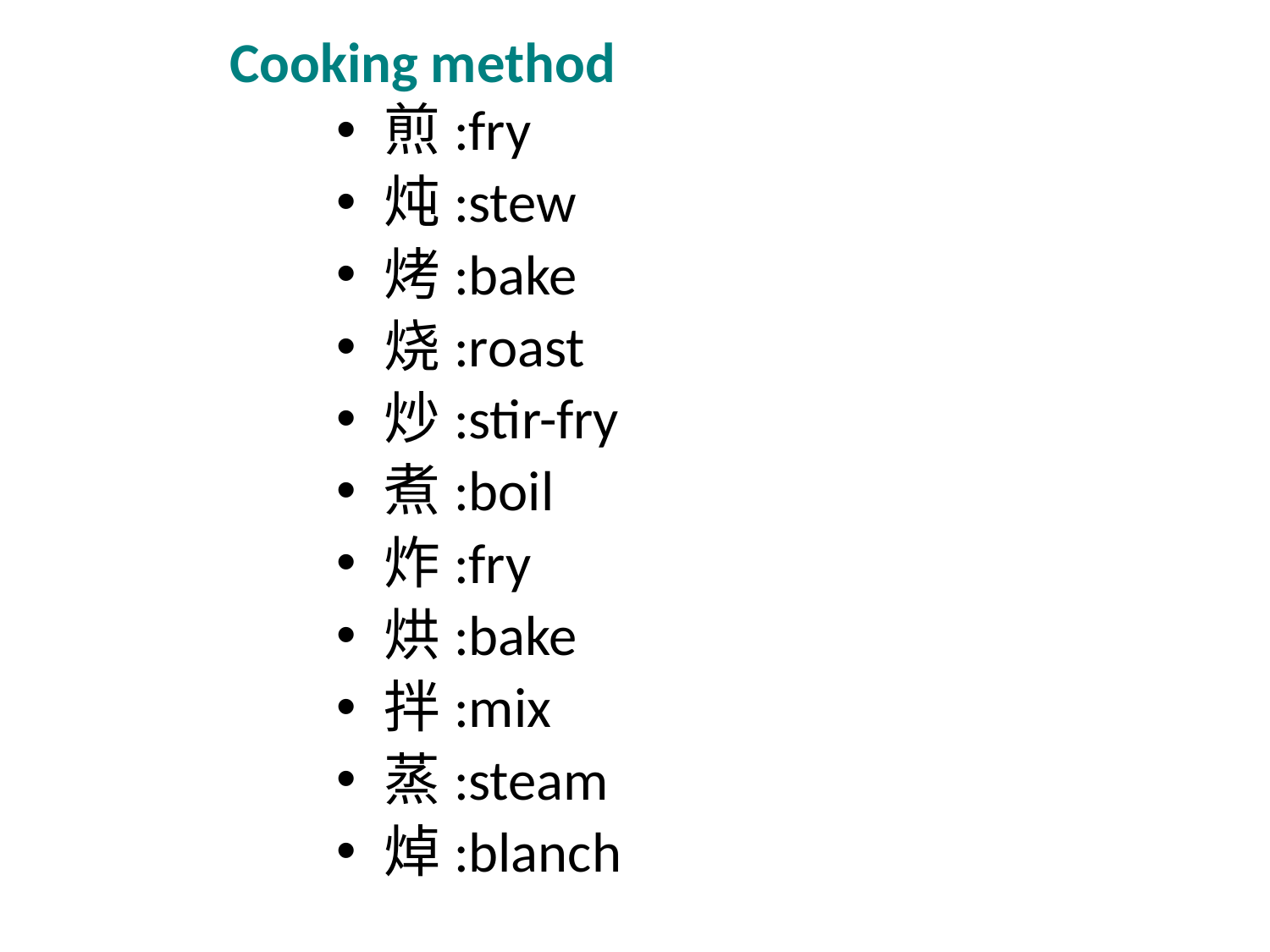

Cooking method
煎:fry
炖:stew
烤:bake
烧:roast
炒:stir-fry
煮:boil
炸:fry
烘:bake
拌:mix
蒸:steam
焯:blanch